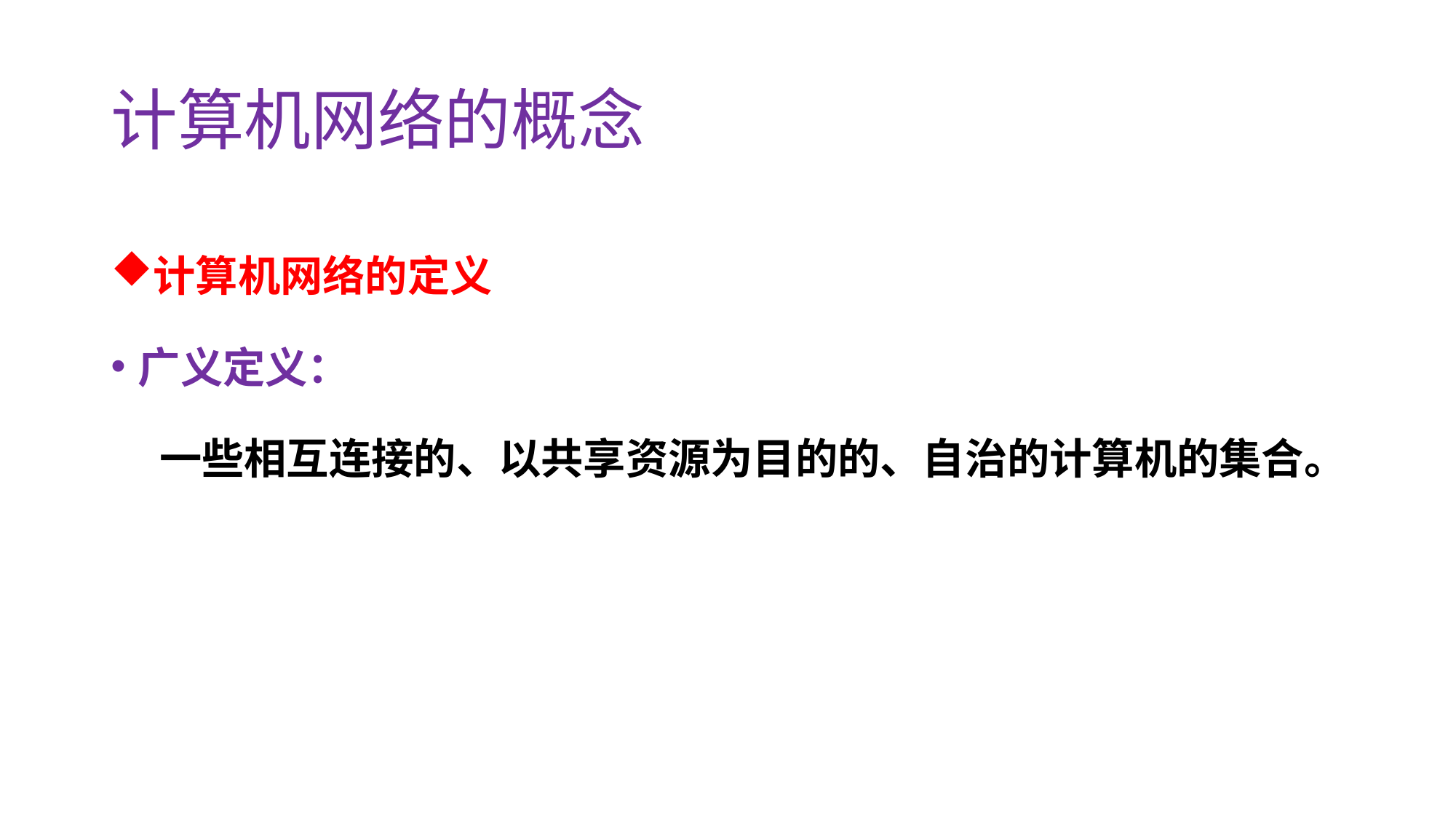

# 计算机网络的概念
计算机网络的定义
广义定义：
    一些相互连接的、以共享资源为目的的、自治的计算机的集合。